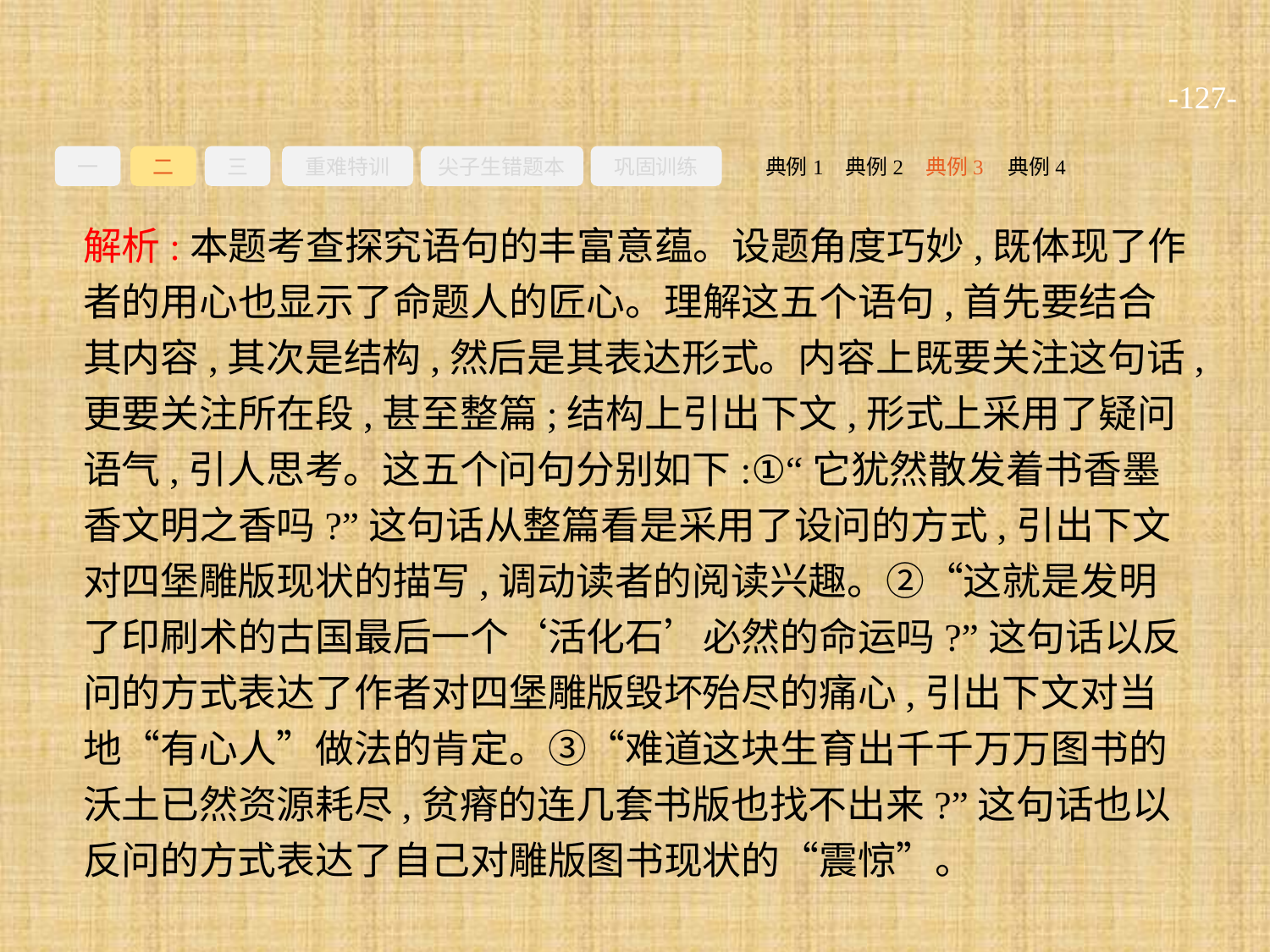

-127-
一
二
三
重难特训
尖子生错题本
巩固训练
典例3
典例2
典例4
典例1
解析:本题考查探究语句的丰富意蕴。设题角度巧妙,既体现了作者的用心也显示了命题人的匠心。理解这五个语句,首先要结合其内容,其次是结构,然后是其表达形式。内容上既要关注这句话,更要关注所在段,甚至整篇;结构上引出下文,形式上采用了疑问语气,引人思考。这五个问句分别如下:①“它犹然散发着书香墨香文明之香吗?”这句话从整篇看是采用了设问的方式,引出下文对四堡雕版现状的描写,调动读者的阅读兴趣。②“这就是发明了印刷术的古国最后一个‘活化石’必然的命运吗?”这句话以反问的方式表达了作者对四堡雕版毁坏殆尽的痛心,引出下文对当地“有心人”做法的肯定。③“难道这块生育出千千万万图书的沃土已然资源耗尽,贫瘠的连几套书版也找不出来?”这句话也以反问的方式表达了自己对雕版图书现状的“震惊”。